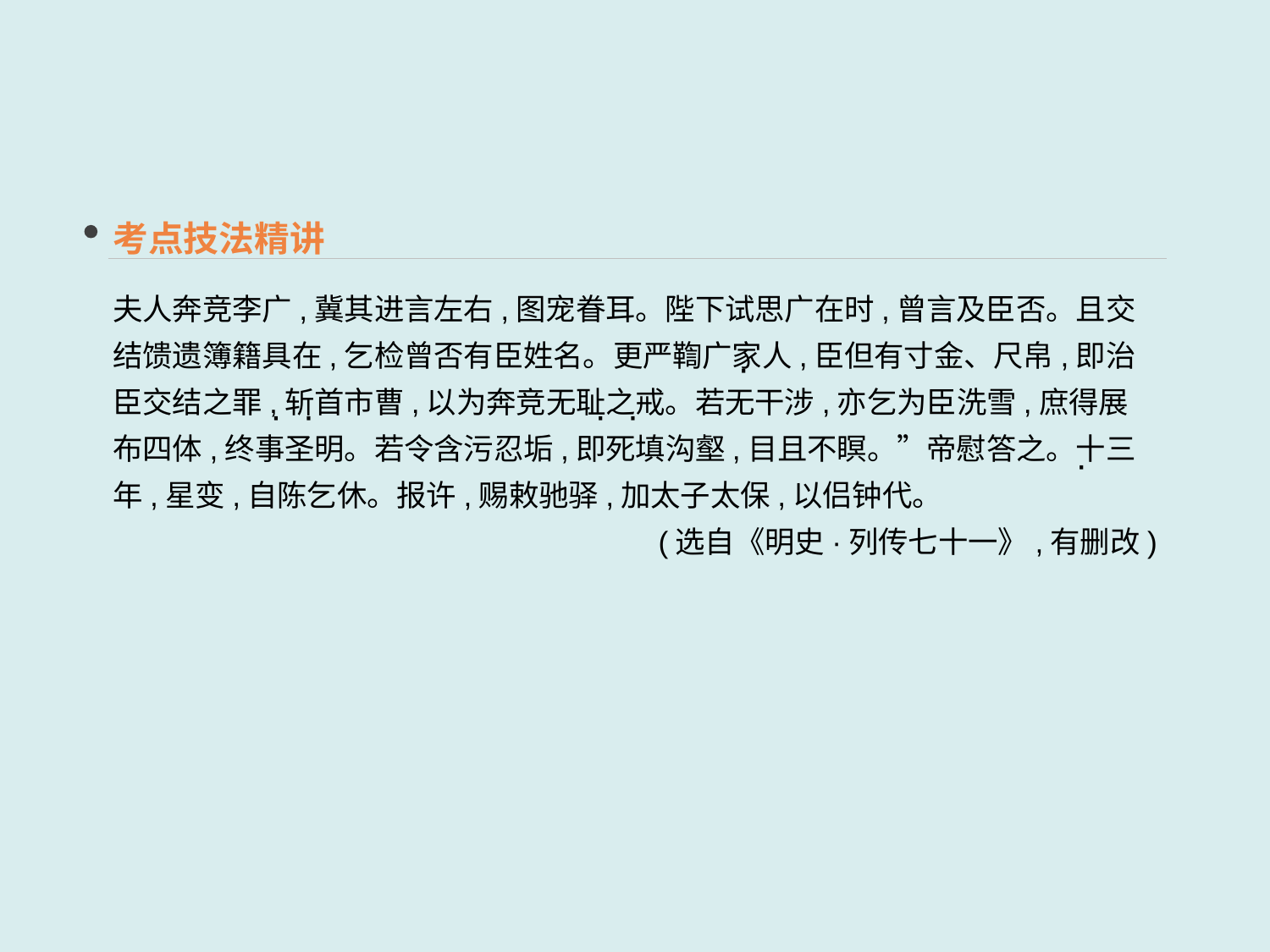

考点技法精讲

夫人奔竞李广,冀其进言左右,图宠眷耳。陛下试思广在时,曾言及臣否。且交结馈遗簿籍具在,乞检曾否有臣姓名。更严鞫广家人,臣但有寸金、尺帛,即治臣交结之罪,斩首市曹,以为奔竞无耻之戒。若无干涉,亦乞为臣洗雪,庶得展布四体,终事圣明。若令含污忍垢,即死填沟壑,目且不瞑。”帝慰答之。十三年,星变,自陈乞休。报许,赐敕驰驿,加太子太保,以侣钟代。
(选自《明史·列传七十一》,有删改)
·
·  ·
 ·  ·
 ·